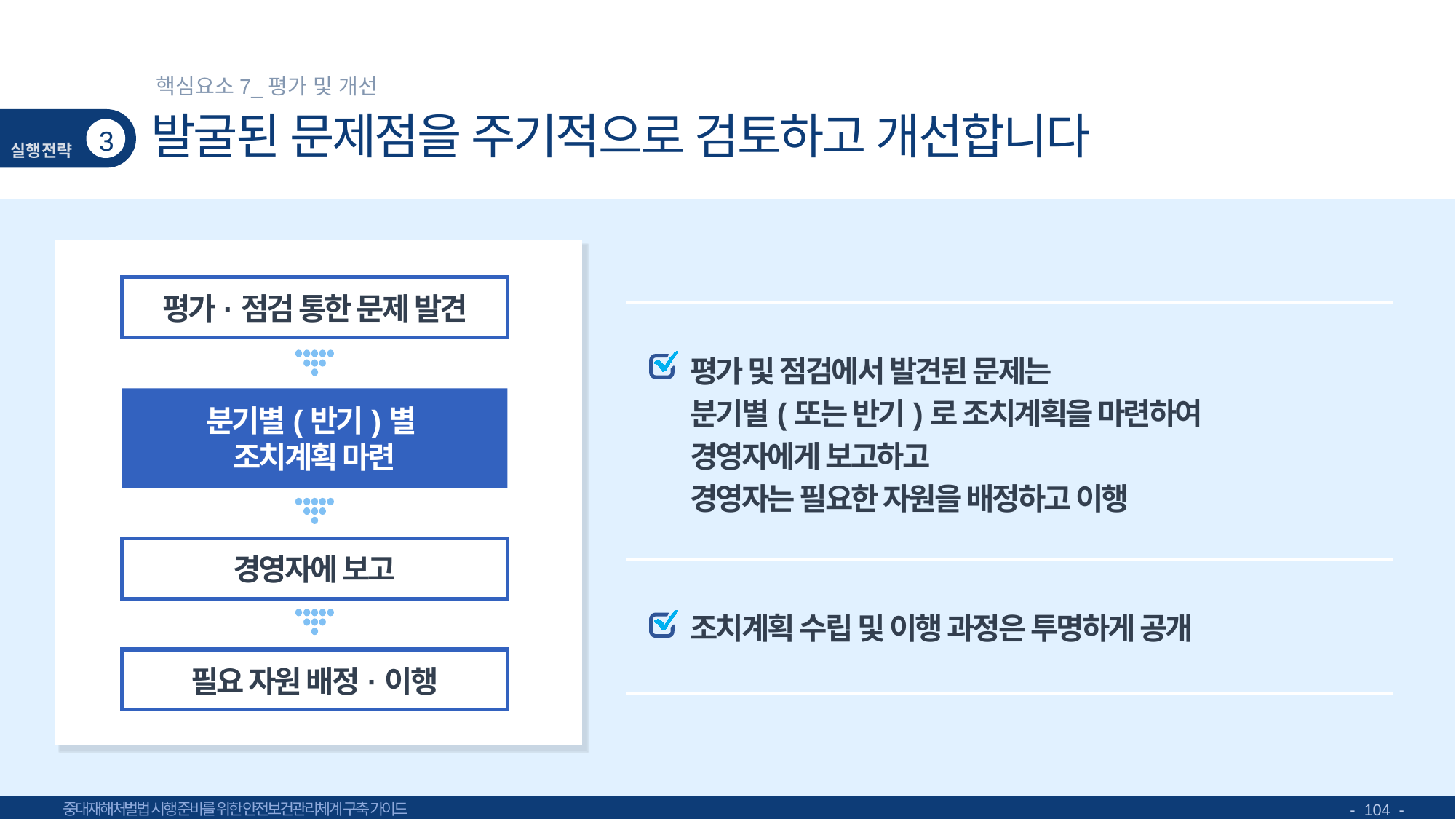

핵심요소7_평가 및 개선
# 발굴된 문제점을 주기적으로 검토하고 개선합니다
3

평가·점검 통한 문제 발견
평가 및 점검에서 발견된 문제는
분기별(또는 반기)로 조치계획을 마련하여
경영자에게 보고하고
경영자는 필요한 자원을 배정하고 이행

분기별(반기)별
조치계획 마련

경영자에 보고
조치계획 수립 및 이행 과정은 투명하게 공개

필요 자원 배정·이행
-  104  -